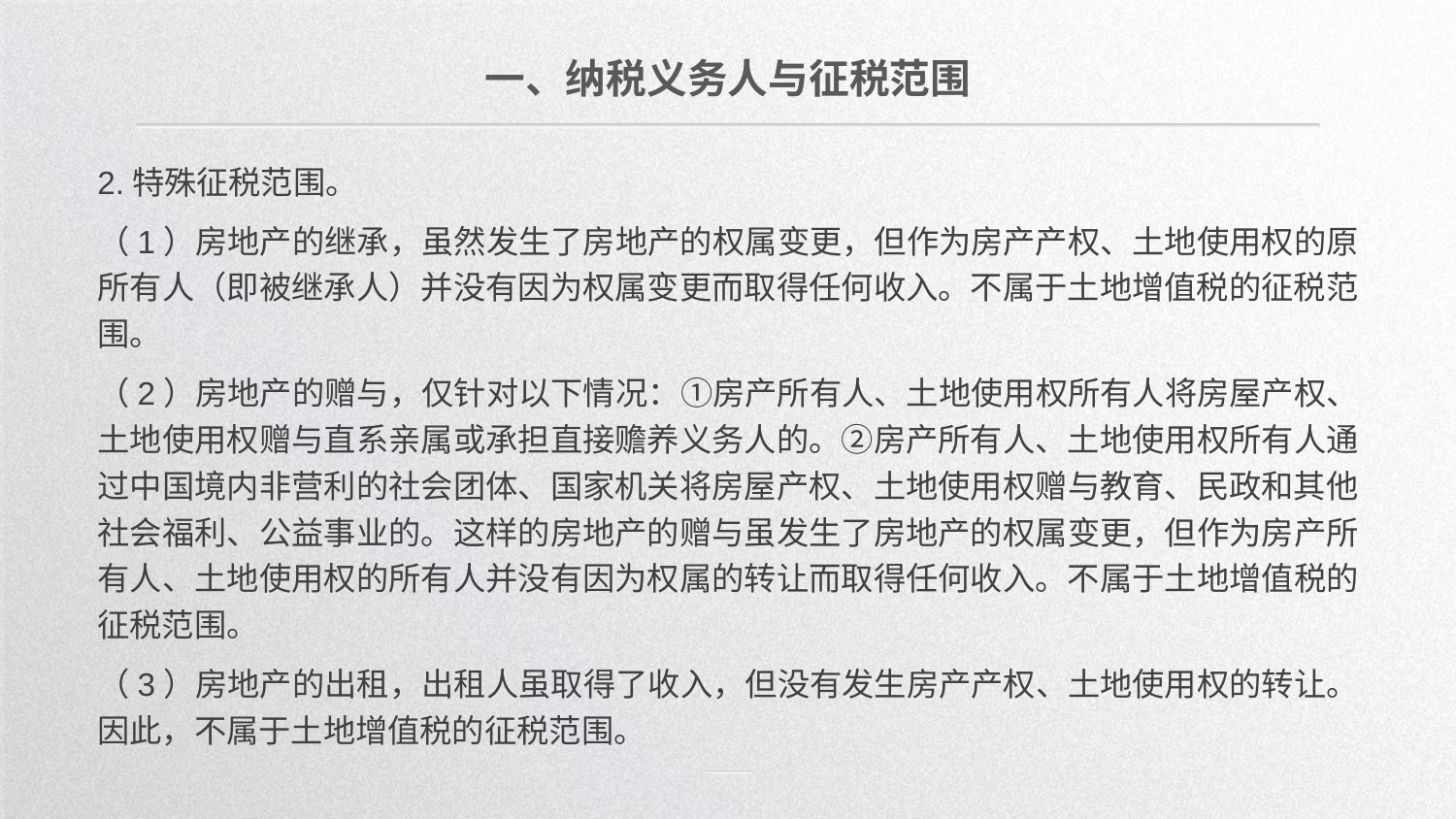

一、纳税义务人与征税范围
2.特殊征税范围。
（1）房地产的继承，虽然发生了房地产的权属变更，但作为房产产权、土地使用权的原所有人（即被继承人）并没有因为权属变更而取得任何收入。不属于土地增值税的征税范围。
（2）房地产的赠与，仅针对以下情况：①房产所有人、土地使用权所有人将房屋产权、土地使用权赠与直系亲属或承担直接赡养义务人的。②房产所有人、土地使用权所有人通过中国境内非营利的社会团体、国家机关将房屋产权、土地使用权赠与教育、民政和其他社会福利、公益事业的。这样的房地产的赠与虽发生了房地产的权属变更，但作为房产所有人、土地使用权的所有人并没有因为权属的转让而取得任何收入。不属于土地增值税的征税范围。
（3）房地产的出租，出租人虽取得了收入，但没有发生房产产权、土地使用权的转让。因此，不属于土地增值税的征税范围。